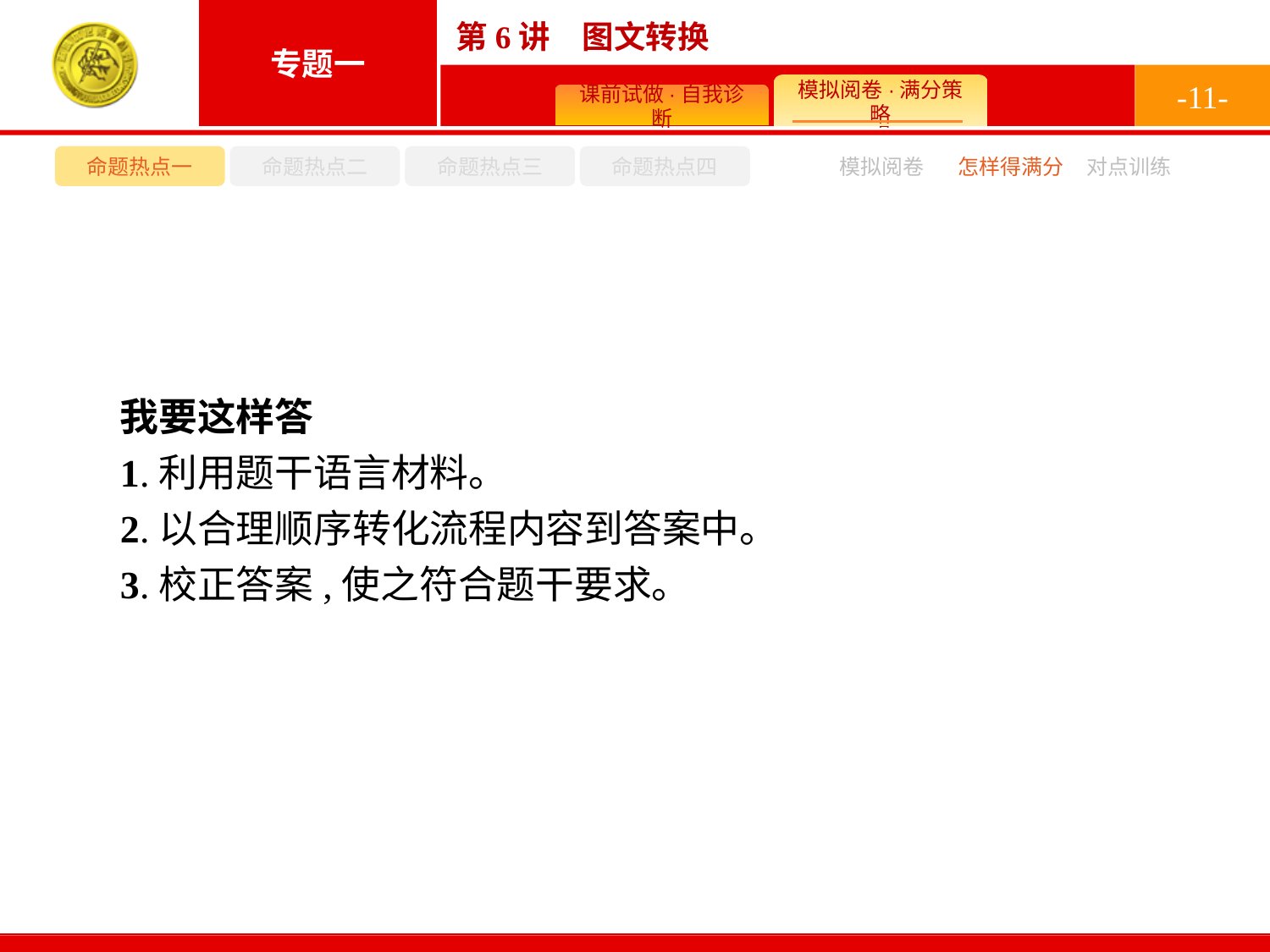

-11-
命题热点一
命题热点二
命题热点三
命题热点四
模拟阅卷
怎样得满分
对点训练
我要这样答
1.利用题干语言材料。
2.以合理顺序转化流程内容到答案中。
3.校正答案,使之符合题干要求。